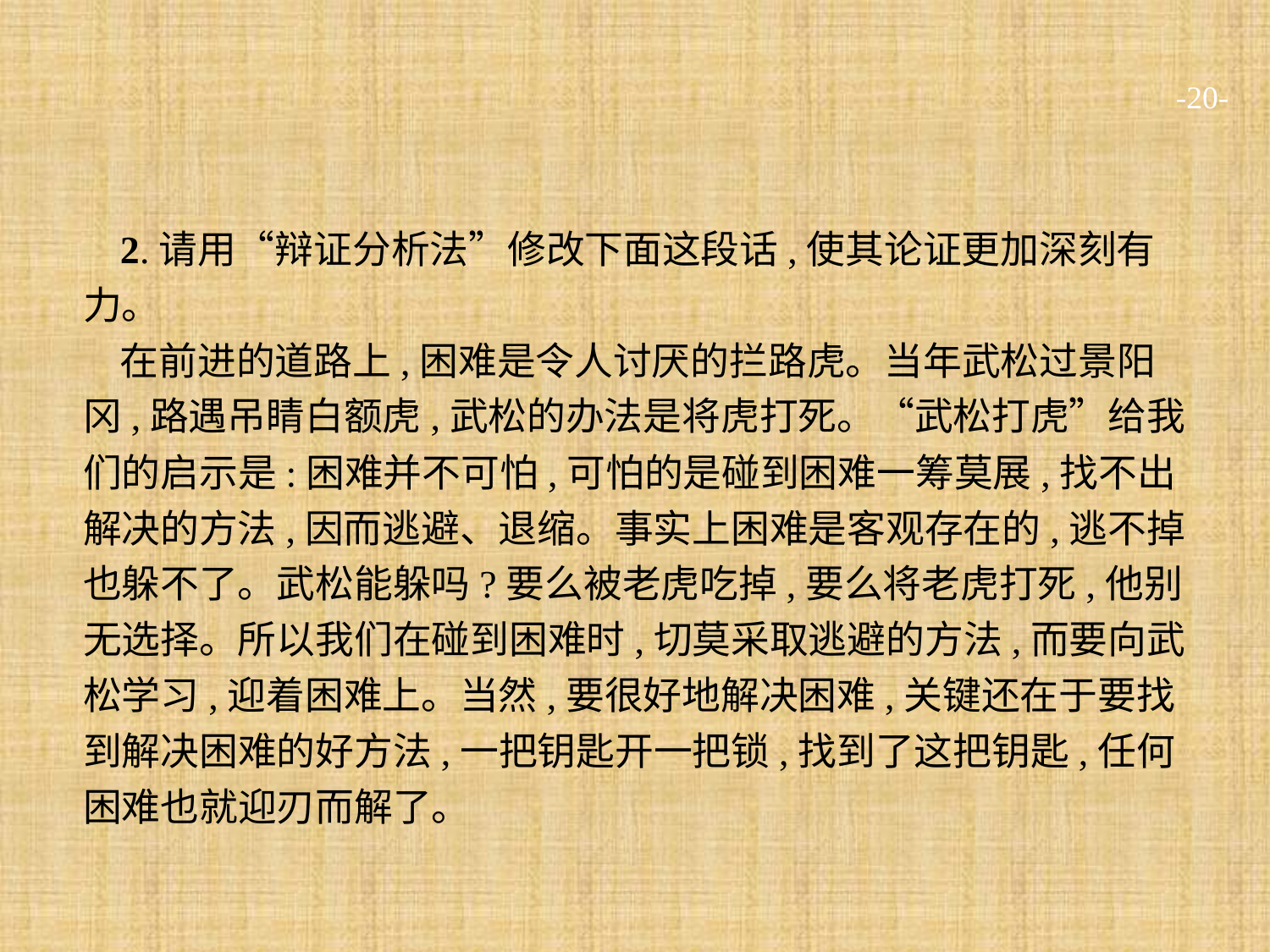

-20-
2.请用“辩证分析法”修改下面这段话,使其论证更加深刻有力。
在前进的道路上,困难是令人讨厌的拦路虎。当年武松过景阳冈,路遇吊睛白额虎,武松的办法是将虎打死。“武松打虎”给我们的启示是:困难并不可怕,可怕的是碰到困难一筹莫展,找不出解决的方法,因而逃避、退缩。事实上困难是客观存在的,逃不掉也躲不了。武松能躲吗?要么被老虎吃掉,要么将老虎打死,他别无选择。所以我们在碰到困难时,切莫采取逃避的方法,而要向武松学习,迎着困难上。当然,要很好地解决困难,关键还在于要找到解决困难的好方法,一把钥匙开一把锁,找到了这把钥匙,任何困难也就迎刃而解了。